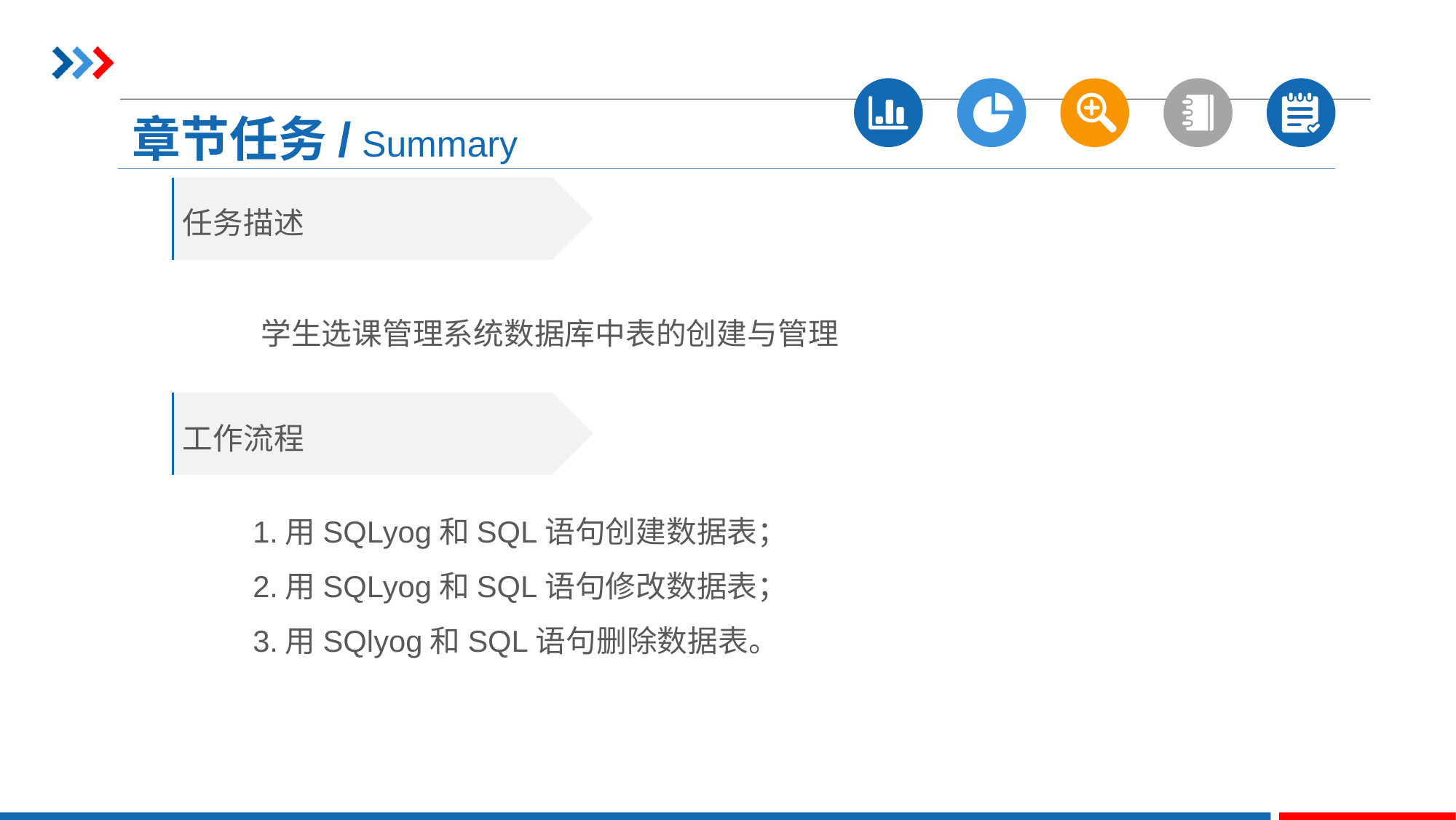

章节任务/ Summary
任务描述

学生选课管理系统数据库中表的创建与管理
工作流程

1.用SQLyog和SQL语句创建数据表；
2.用SQLyog和SQL语句修改数据表；
3.用SQlyog和SQL语句删除数据表。